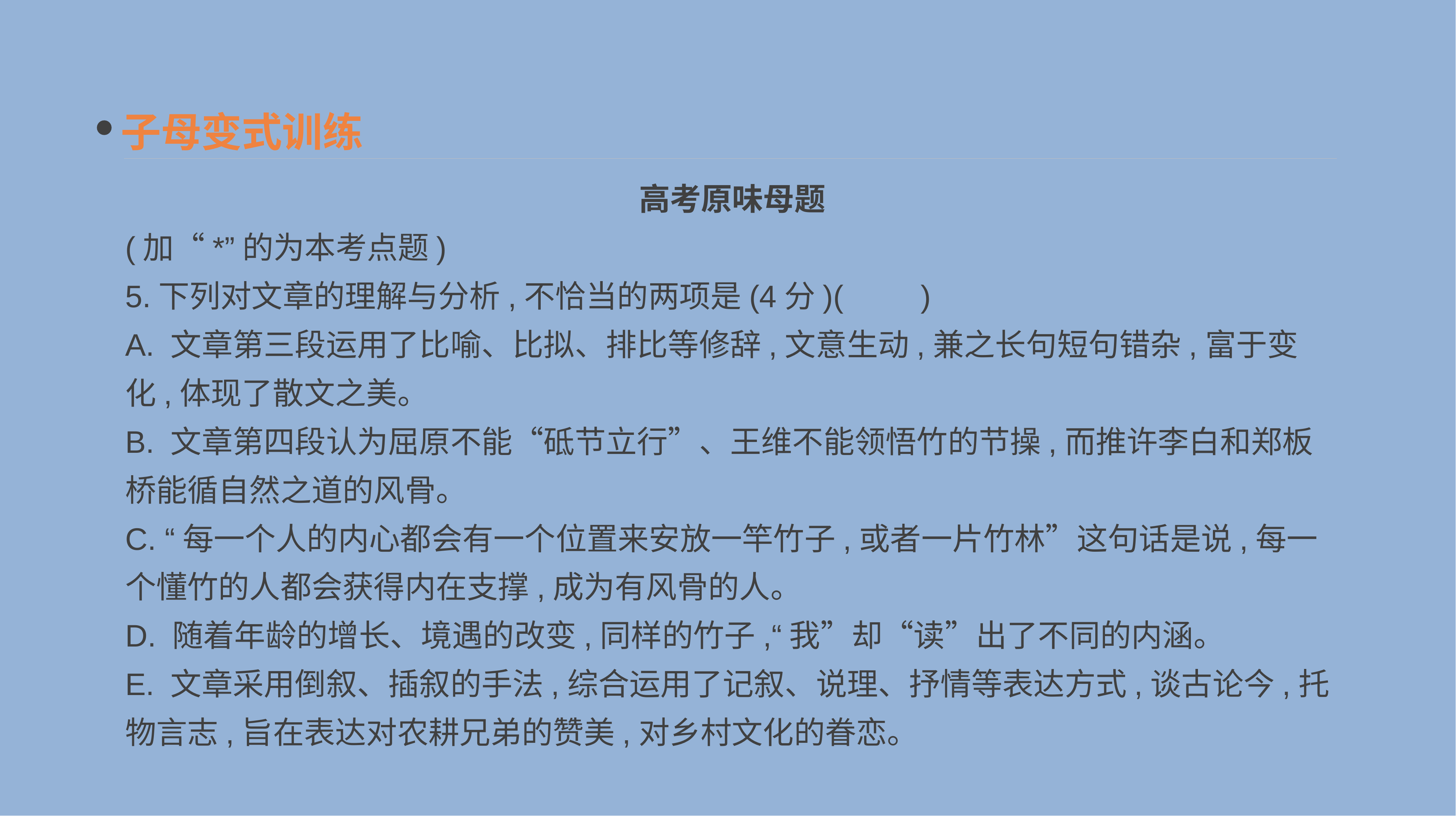

子母变式训练

高考原味母题
(加“*”的为本考点题)
5.下列对文章的理解与分析,不恰当的两项是(4分)(　　)
A. 文章第三段运用了比喻、比拟、排比等修辞,文意生动,兼之长句短句错杂,富于变化,体现了散文之美。
B. 文章第四段认为屈原不能“砥节立行”、王维不能领悟竹的节操,而推许李白和郑板桥能循自然之道的风骨。
C. “每一个人的内心都会有一个位置来安放一竿竹子,或者一片竹林”这句话是说,每一个懂竹的人都会获得内在支撑,成为有风骨的人。
D. 随着年龄的增长、境遇的改变,同样的竹子,“我”却“读”出了不同的内涵。
E. 文章采用倒叙、插叙的手法,综合运用了记叙、说理、抒情等表达方式,谈古论今,托物言志,旨在表达对农耕兄弟的赞美,对乡村文化的眷恋。